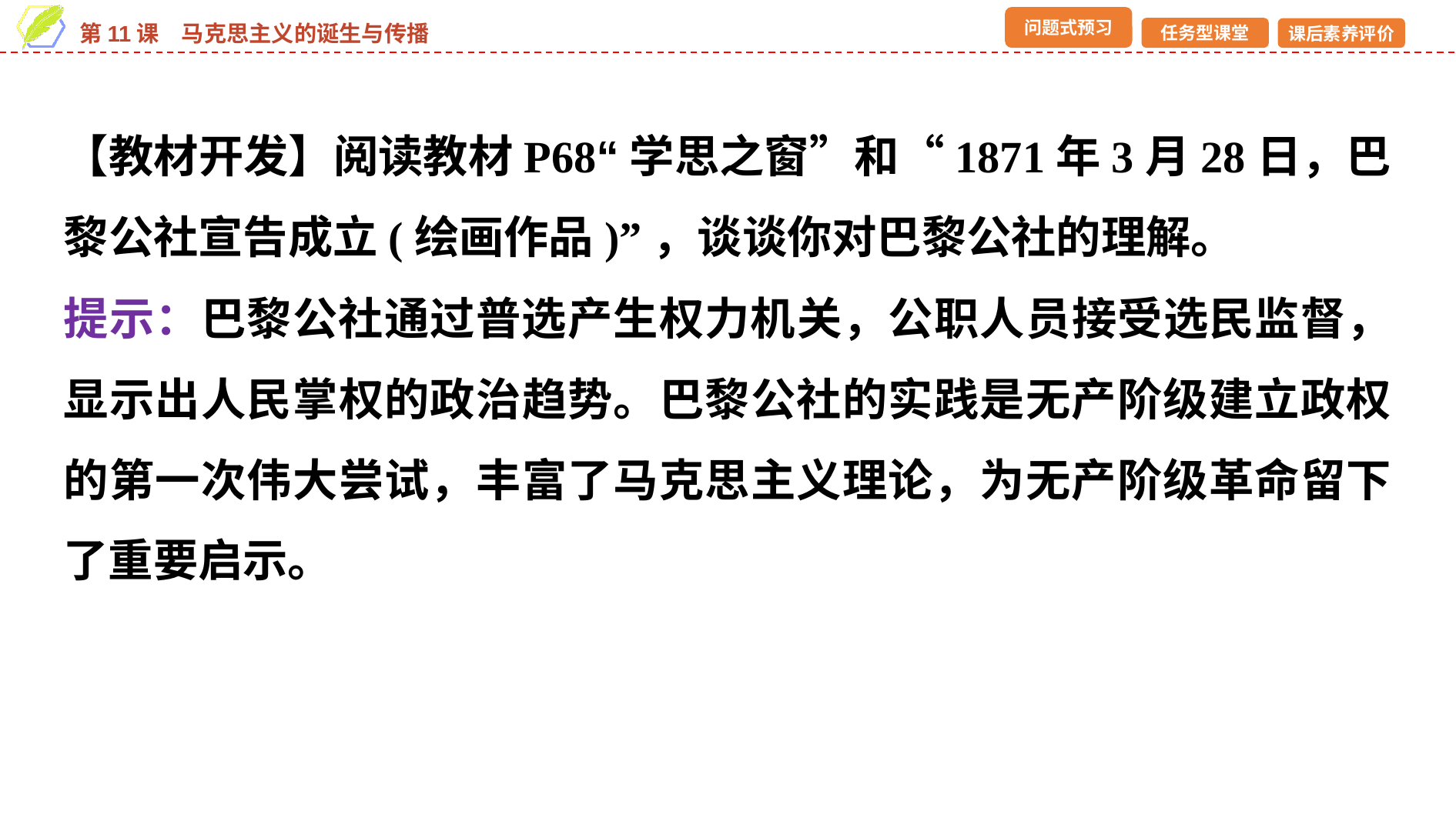

【教材开发】阅读教材P68“学思之窗”和“1871年3月28日，巴黎公社宣告成立(绘画作品)”，谈谈你对巴黎公社的理解。
提示：巴黎公社通过普选产生权力机关，公职人员接受选民监督，显示出人民掌权的政治趋势。巴黎公社的实践是无产阶级建立政权的第一次伟大尝试，丰富了马克思主义理论，为无产阶级革命留下了重要启示。